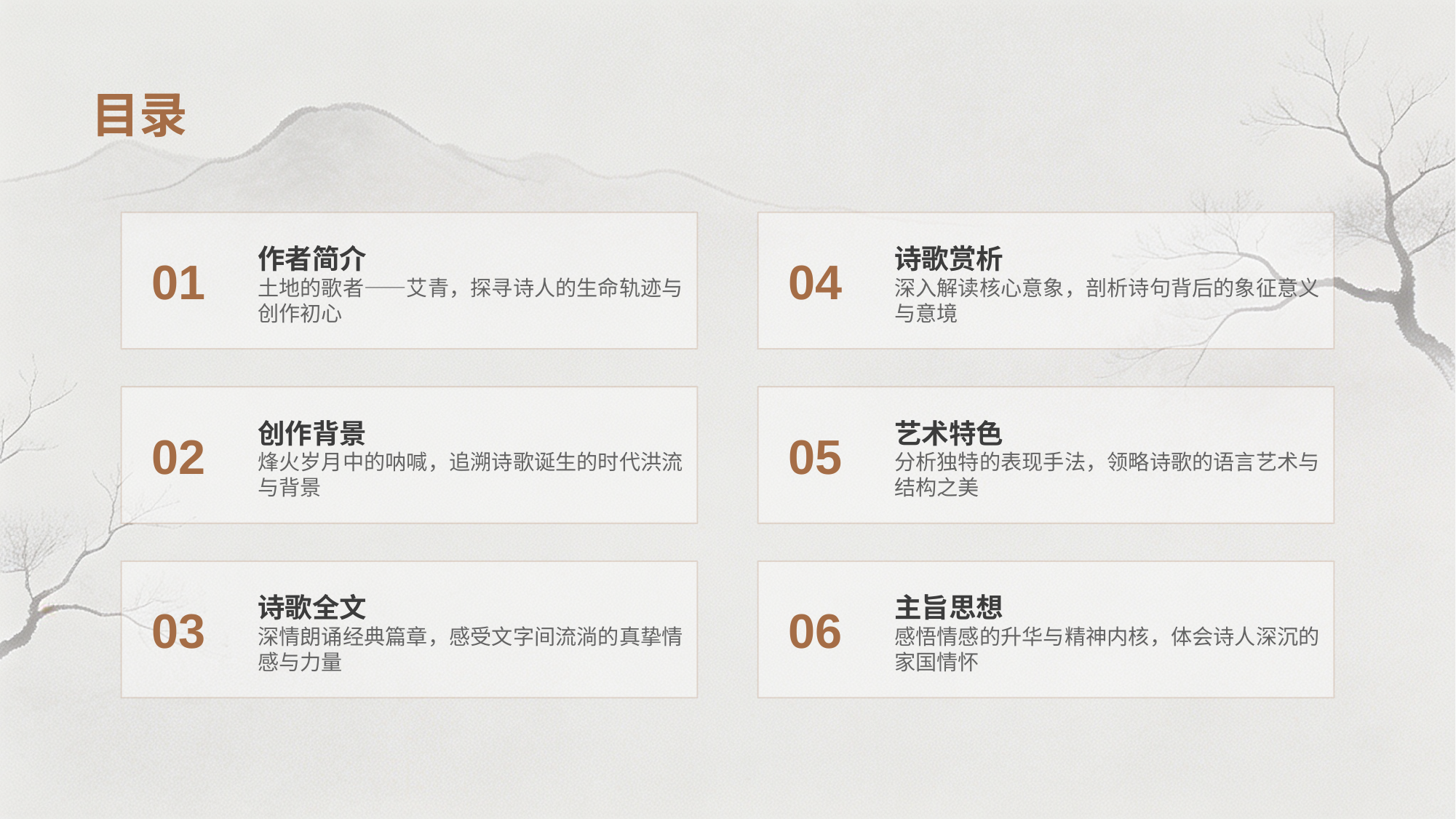

目录

作者简介
土地的歌者——艾青，探寻诗人的生命轨迹与创作初心
诗歌赏析
深入解读核心意象，剖析诗句背后的象征意义与意境
01
04

创作背景
烽火岁月中的呐喊，追溯诗歌诞生的时代洪流与背景
艺术特色
分析独特的表现手法，领略诗歌的语言艺术与结构之美
02
05

诗歌全文
深情朗诵经典篇章，感受文字间流淌的真挚情感与力量
主旨思想
感悟情感的升华与精神内核，体会诗人深沉的家国情怀
03
06